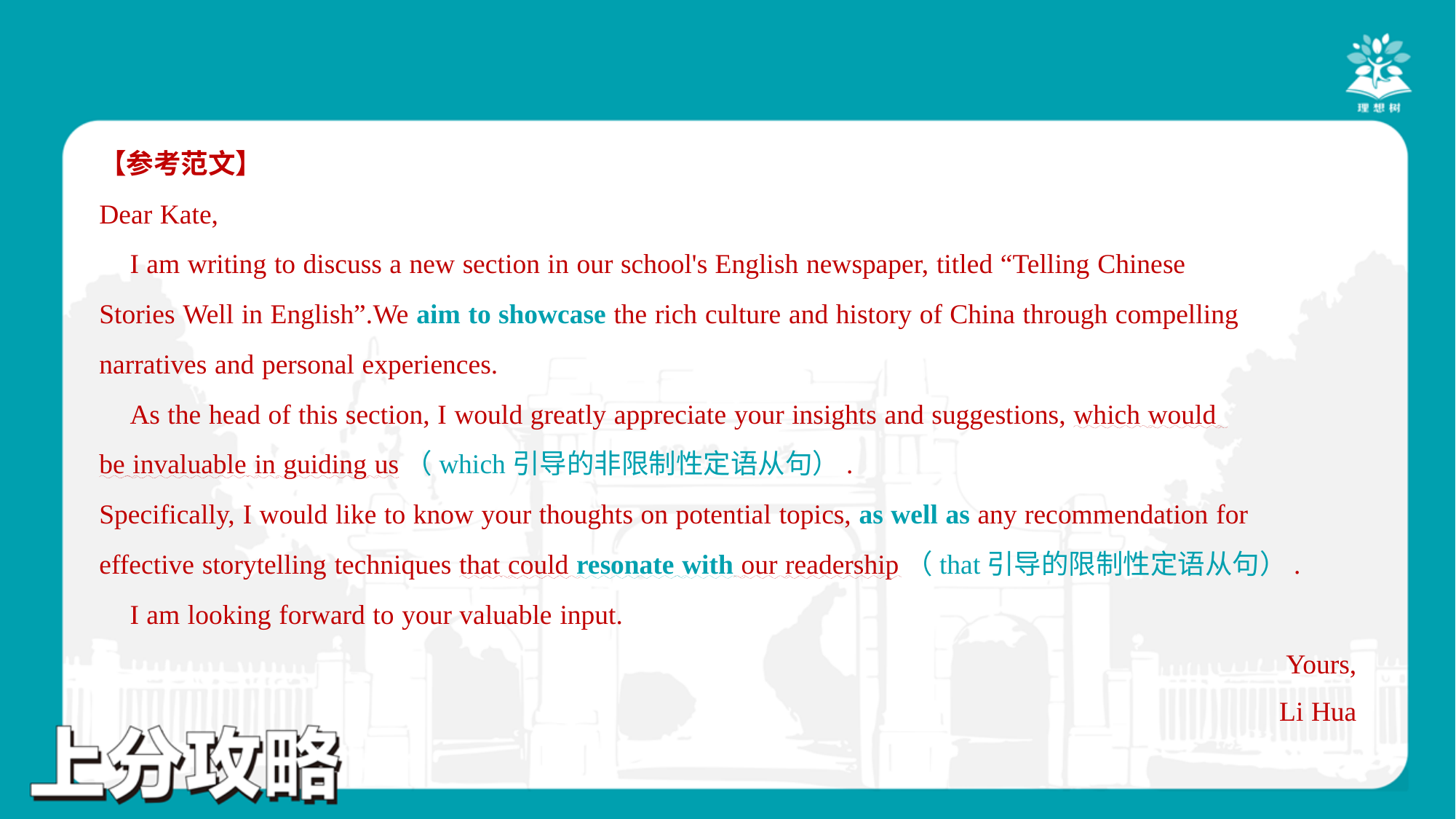

【参考范文】
Dear Kate,
    I am writing to discuss a new section in our school's English newspaper, titled “Telling Chinese
Stories Well in English”.We aim to showcase the rich culture and history of China through compelling
narratives and personal experiences.
    As the head of this section, I would greatly appreciate your insights and suggestions, which would
be invaluable in guiding us（which引导的非限制性定语从句）.
Specifically, I would like to know your thoughts on potential topics, as well as any recommendation for
effective storytelling techniques that could resonate with our readership（that引导的限制性定语从句）.
    I am looking forward to your valuable input.
Yours,
Li Hua